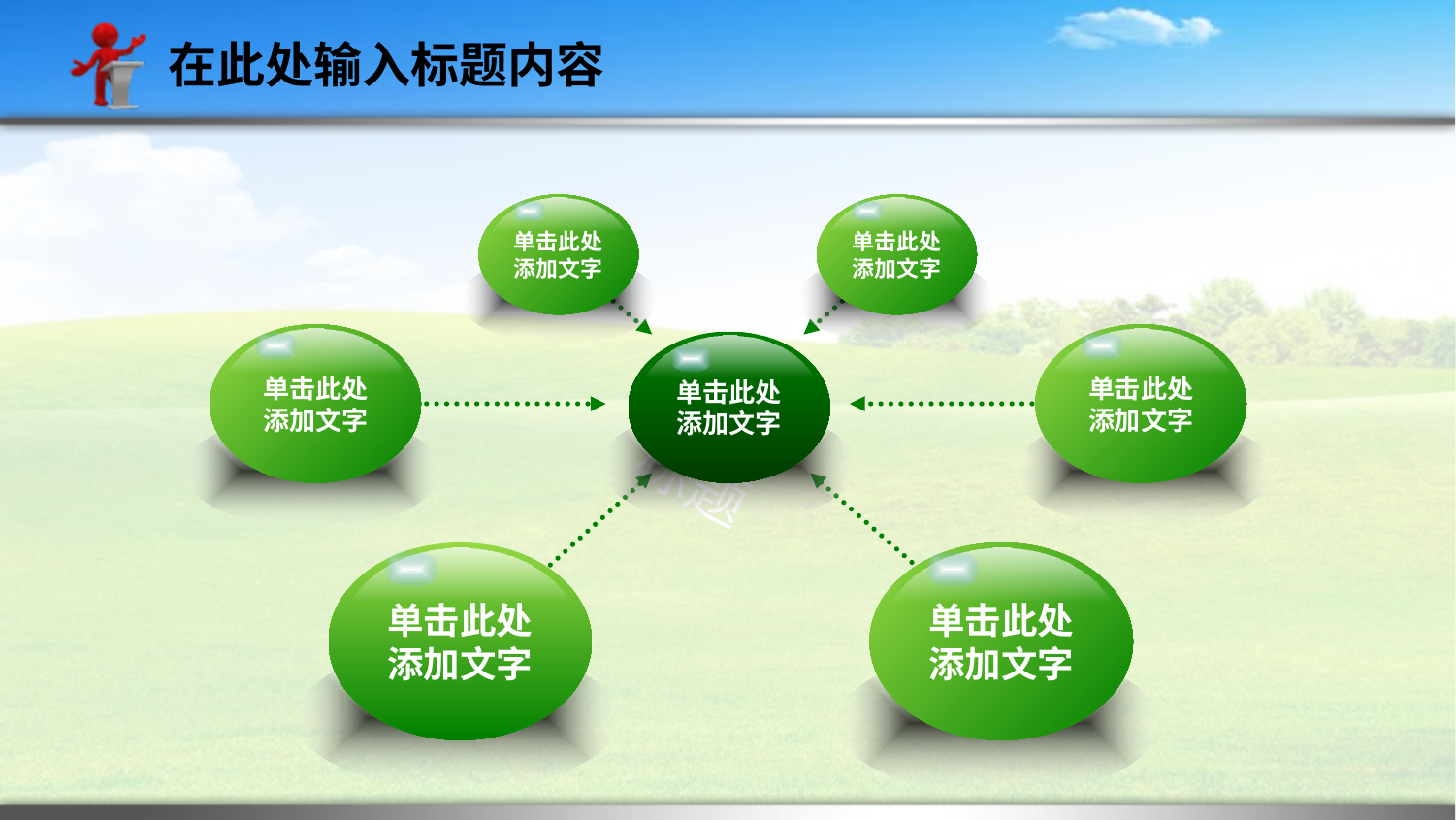

在此处输入标题内容
单击此处
添加文字

单击此处
添加文字

单击此处
添加文字

单击此处
添加文字

单击此处
添加文字

添加
标题

单击此处
添加文字

单击此处
添加文字